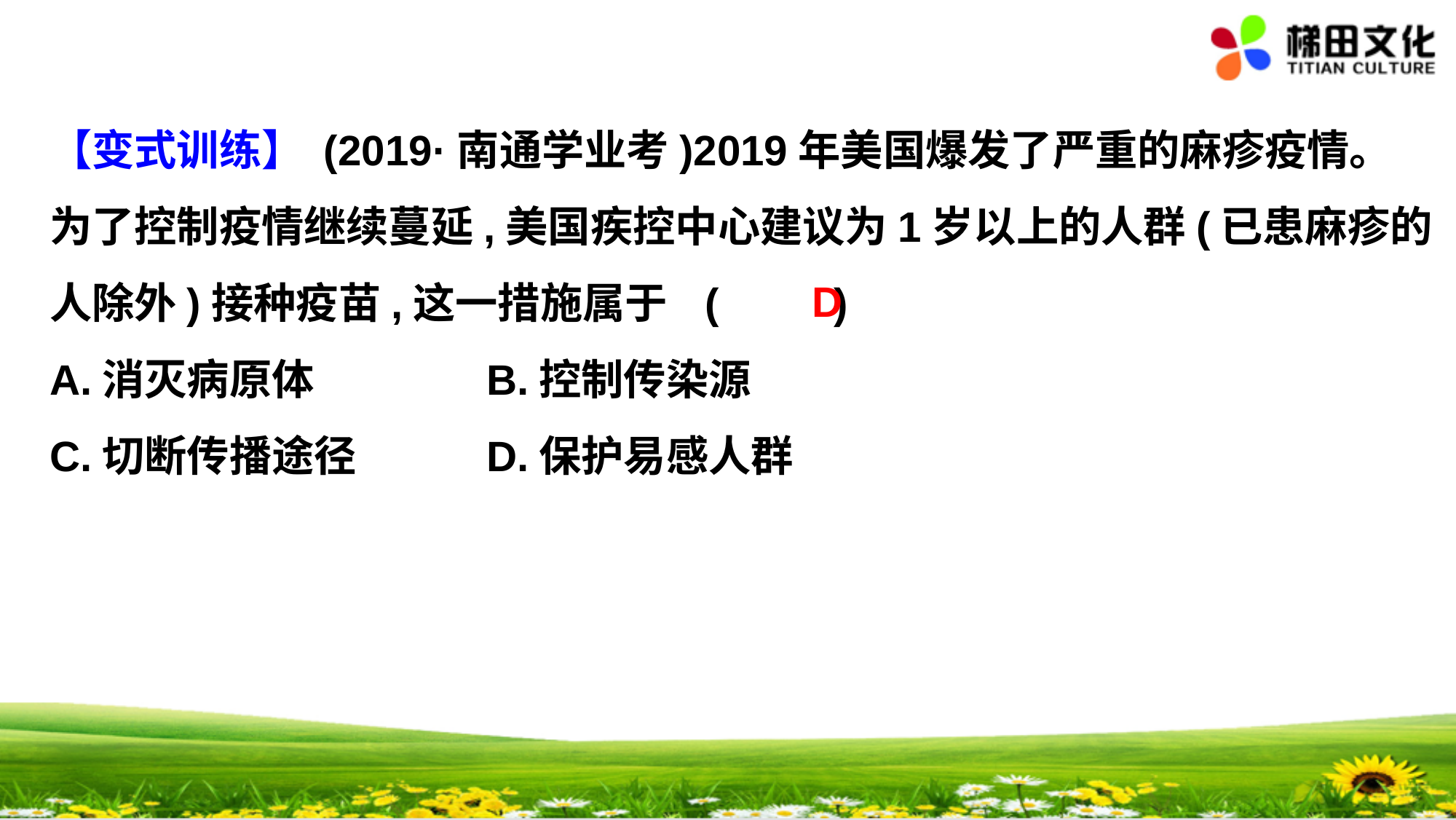

【变式训练】 (2019·南通学业考)2019年美国爆发了严重的麻疹疫情。
为了控制疫情继续蔓延,美国疾控中心建议为1岁以上的人群(已患麻疹的
人除外)接种疫苗,这一措施属于	(　 　)
A.消灭病原体    		B.控制传染源
C.切断传播途径		D.保护易感人群
D